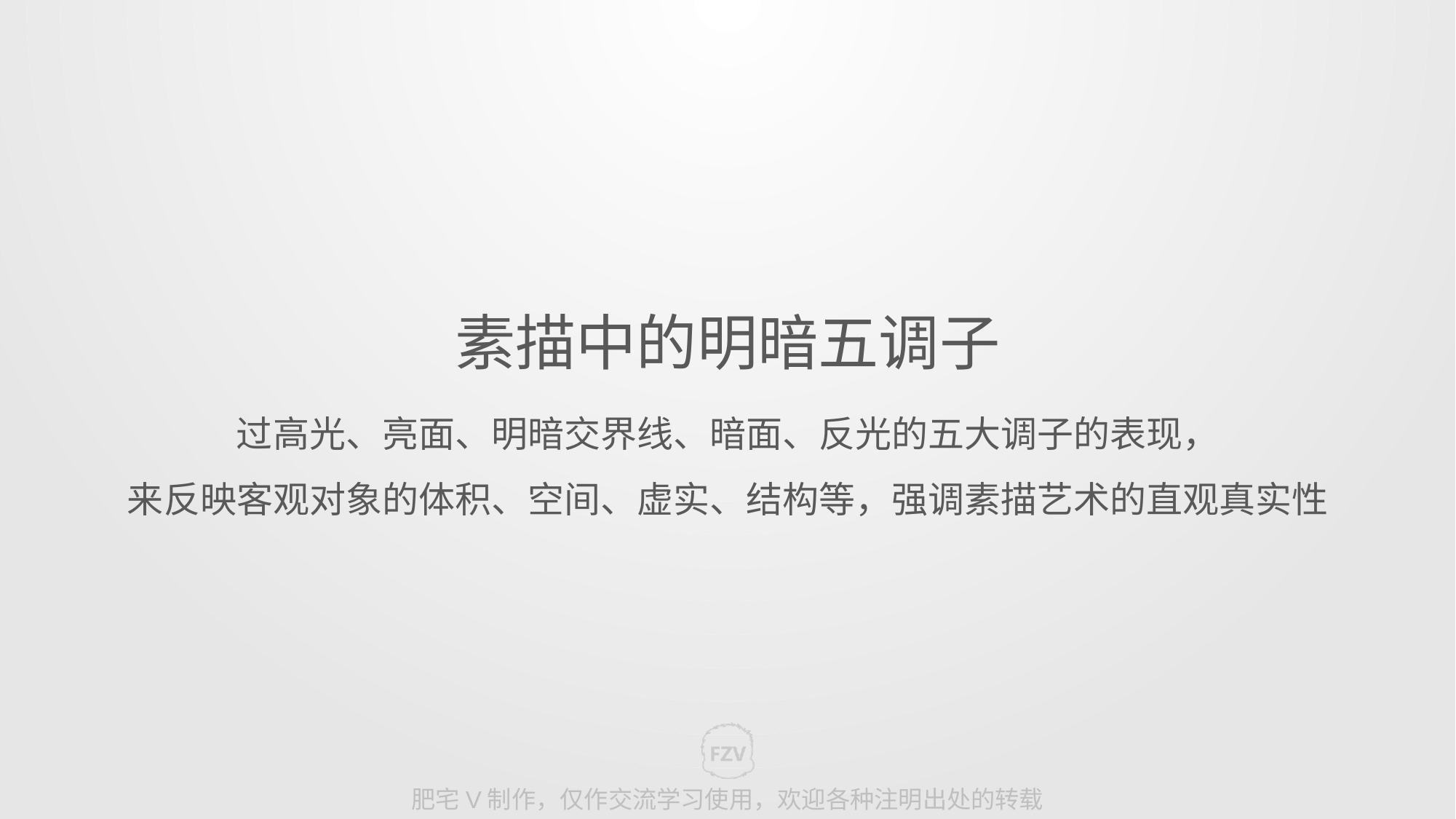

素描中的明暗五调子
过高光、亮面、明暗交界线、暗面、反光的五大调子的表现，
来反映客观对象的体积、空间、虚实、结构等，强调素描艺术的直观真实性